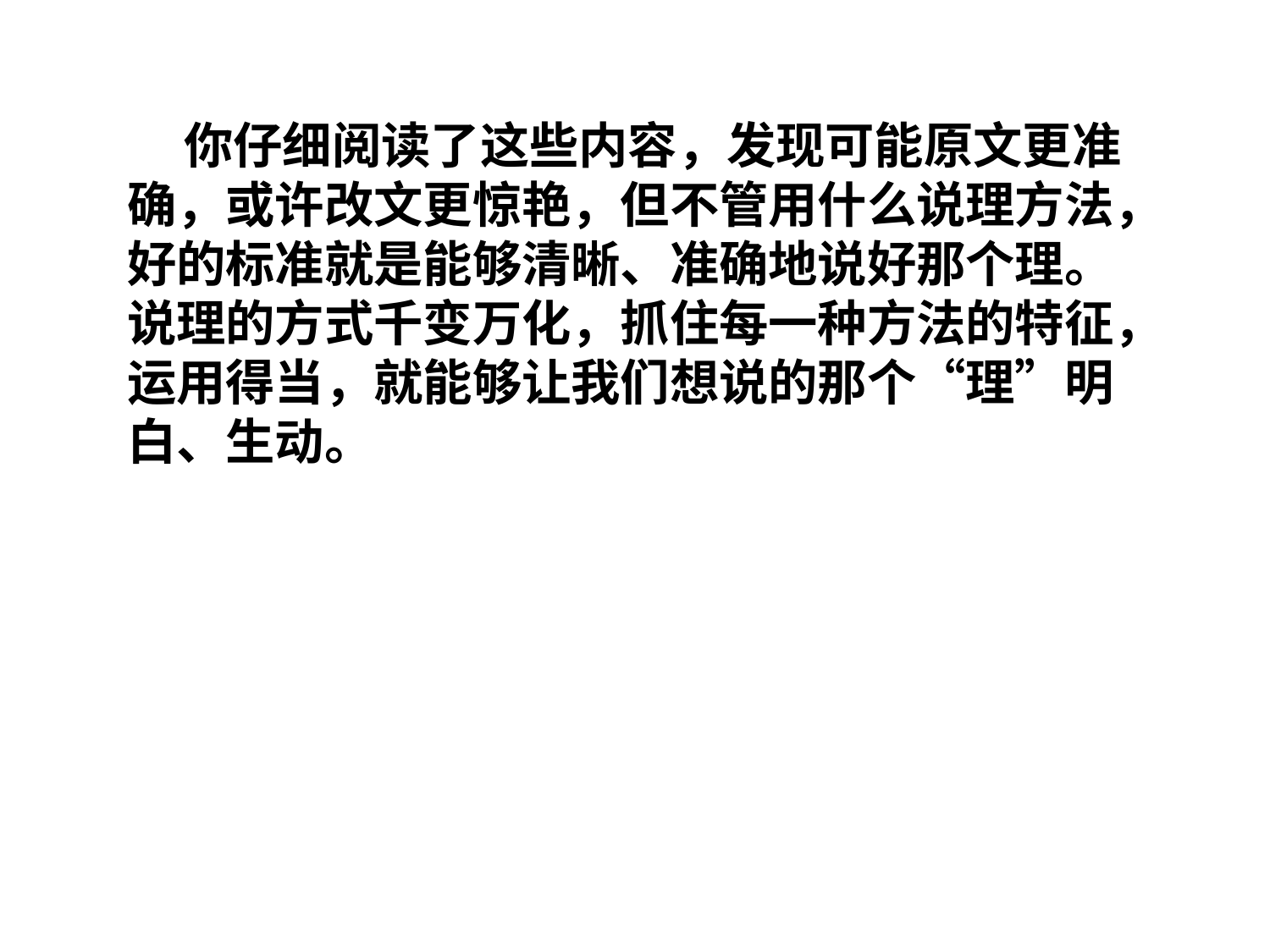

你仔细阅读了这些内容，发现可能原文更准确，或许改文更惊艳，但不管用什么说理方法，好的标准就是能够清晰、准确地说好那个理。说理的方式千变万化，抓住每一种方法的特征，运用得当，就能够让我们想说的那个“理”明白、生动。